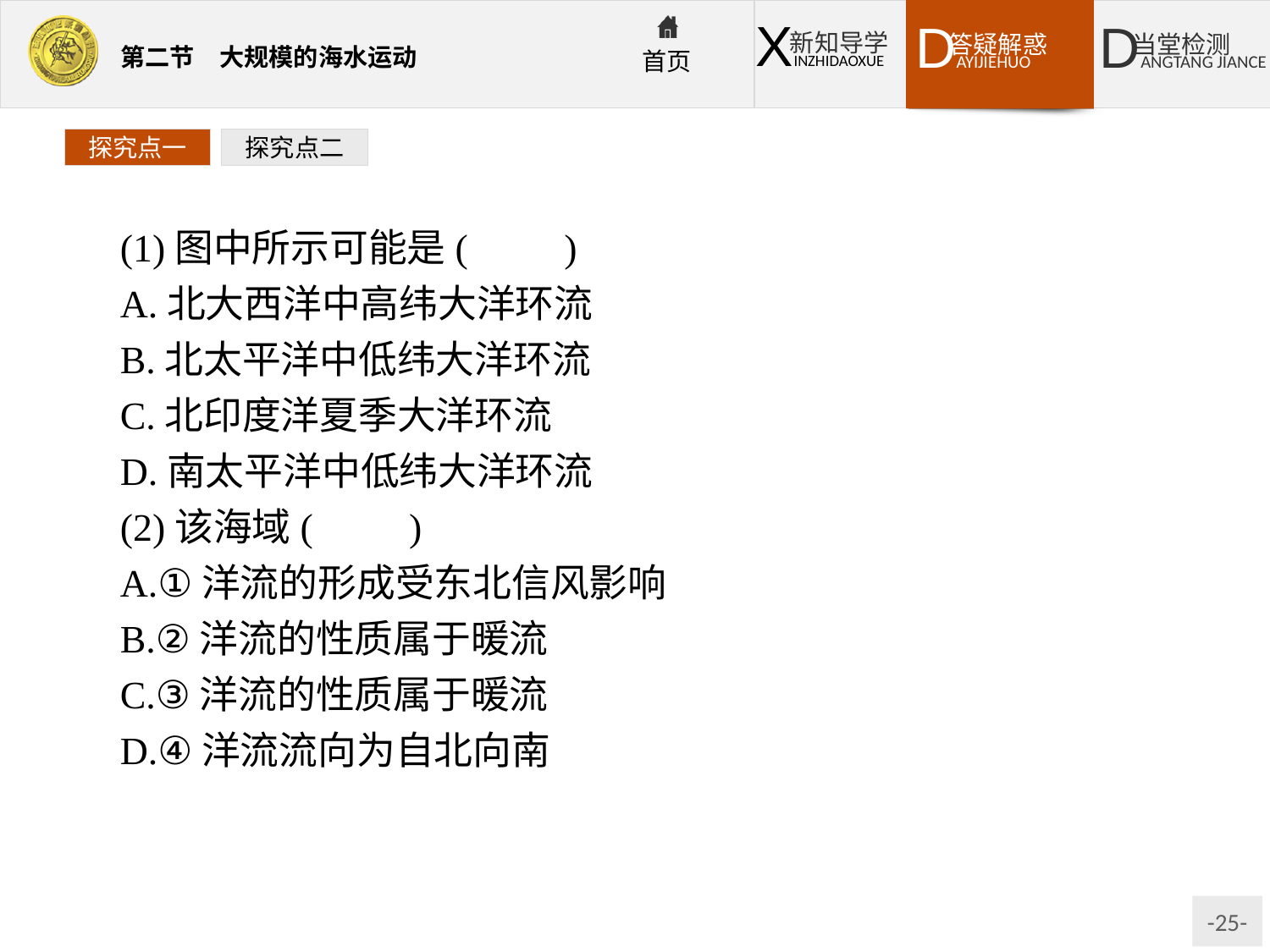

探究点一
探究点二
(1)图中所示可能是(　　)
A.北大西洋中高纬大洋环流
B.北太平洋中低纬大洋环流
C.北印度洋夏季大洋环流
D.南太平洋中低纬大洋环流
(2)该海域(　　)
A.①洋流的形成受东北信风影响
B.②洋流的性质属于暖流
C.③洋流的性质属于暖流
D.④洋流流向为自北向南